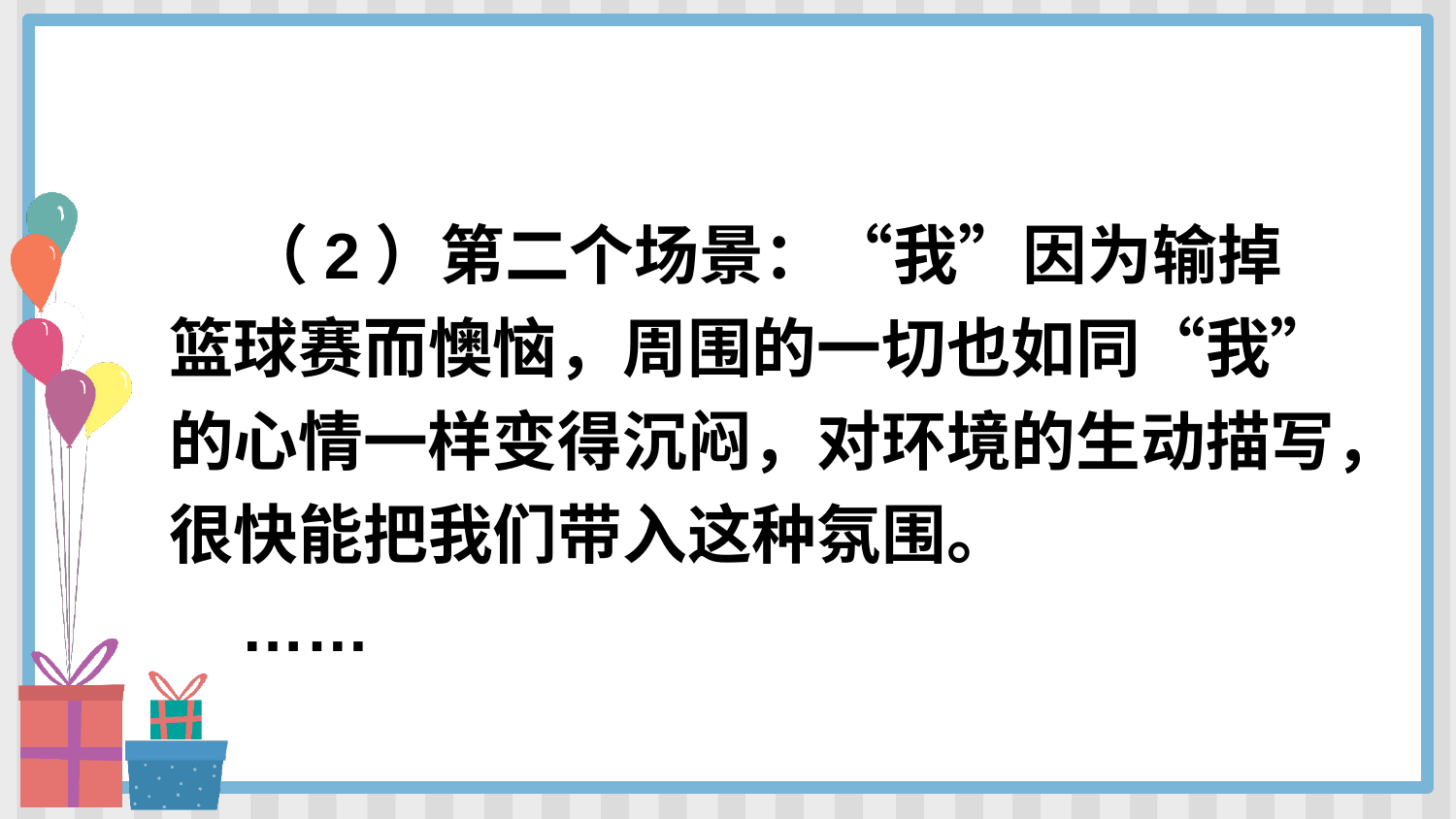

（2）第二个场景：“我”因为输掉篮球赛而懊恼，周围的一切也如同“我”的心情一样变得沉闷，对环境的生动描写，很快能把我们带入这种氛围。
    ……